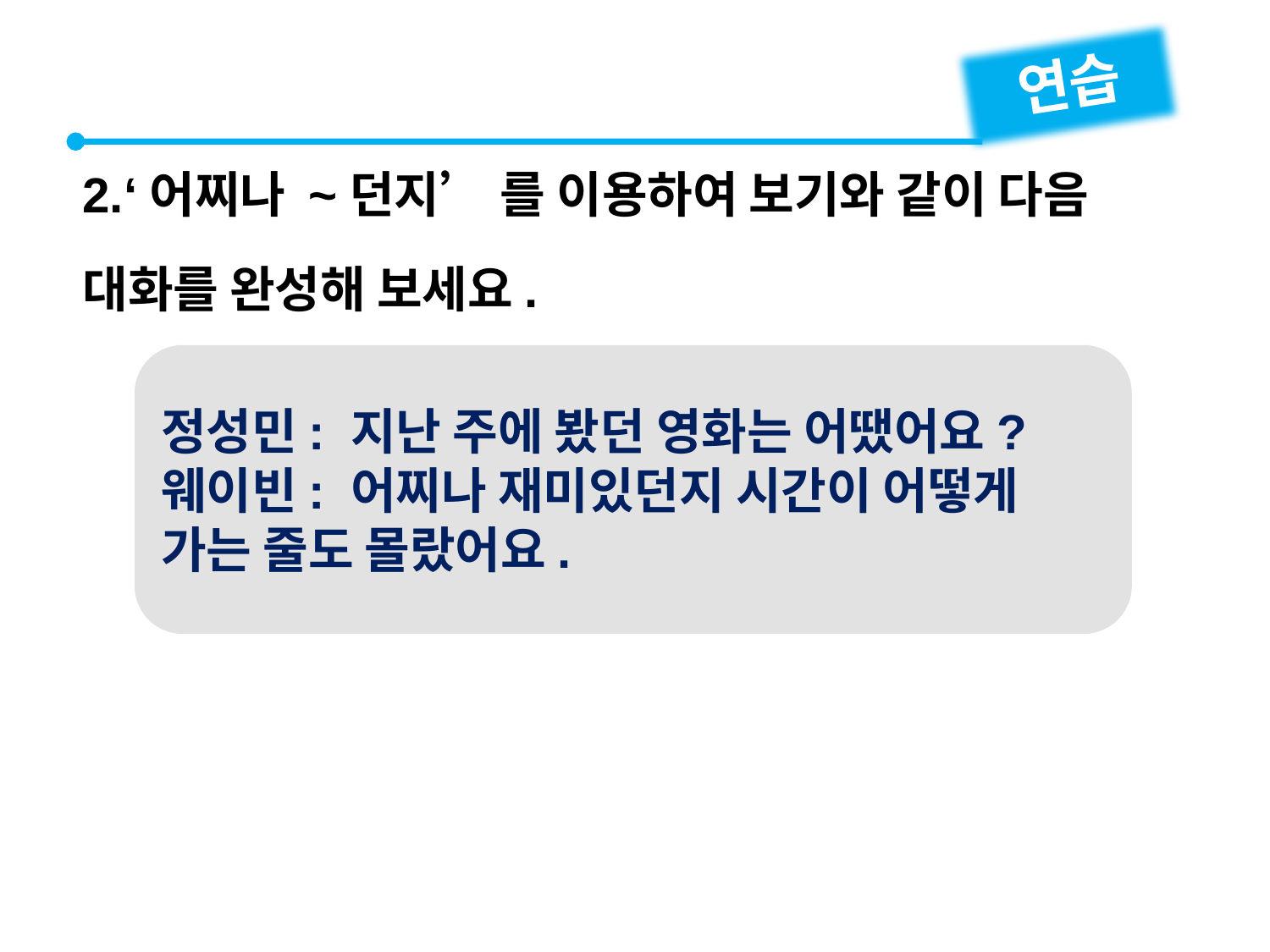

연습
2.‘어찌나 ~던지’ 를 이용하여 보기와 같이 다음 대화를 완성해 보세요.
정성민: 지난 주에 봤던 영화는 어땠어요?
웨이빈: 어찌나 재미있던지 시간이 어떻게 가는 줄도 몰랐어요.